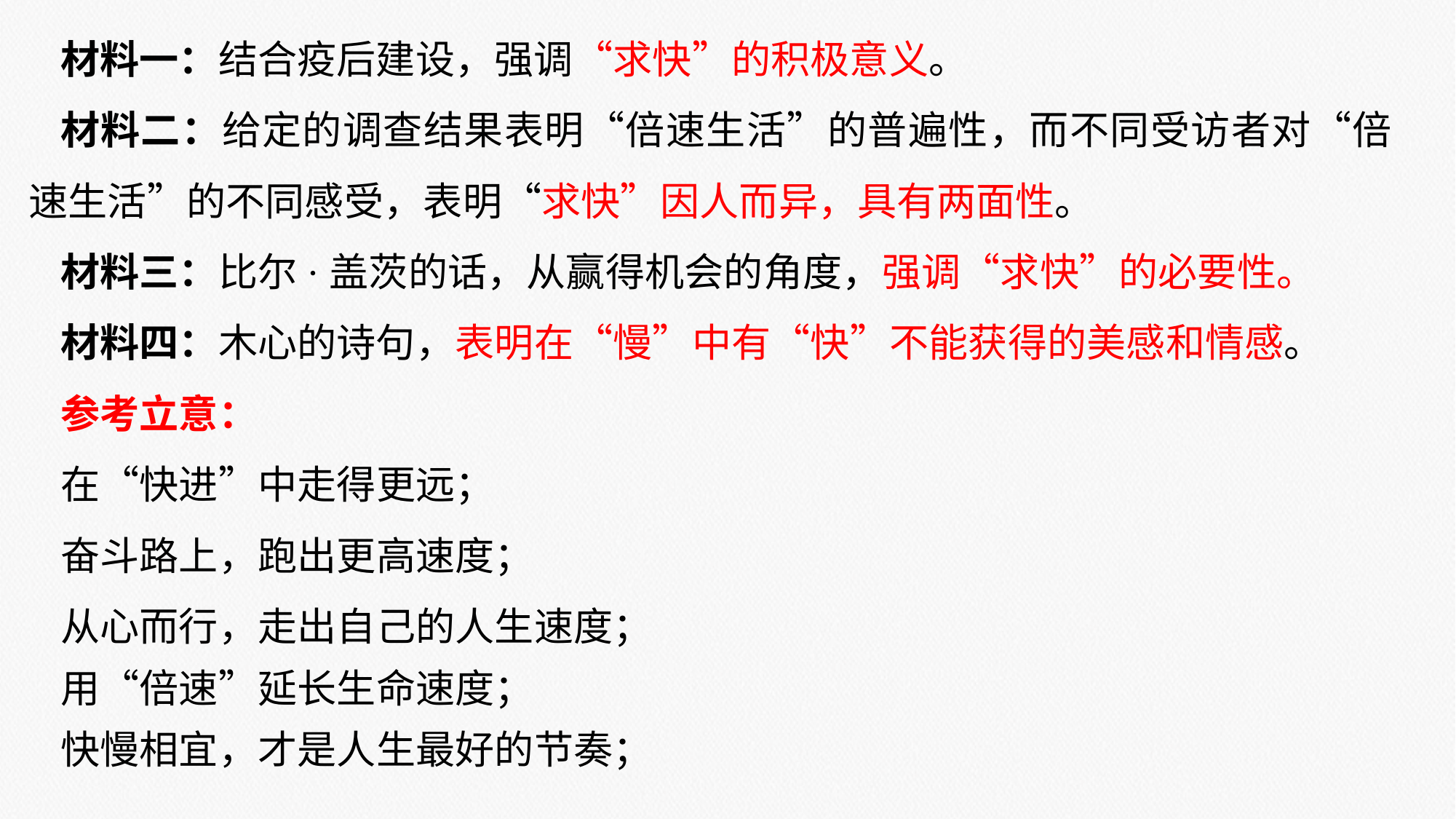

材料一：结合疫后建设，强调“求快”的积极意义。
材料二：给定的调查结果表明“倍速生活”的普遍性，而不同受访者对“倍速生活”的不同感受，表明“求快”因人而异，具有两面性。
材料三：比尔·盖茨的话，从赢得机会的角度，强调“求快”的必要性。
材料四：木心的诗句，表明在“慢”中有“快”不能获得的美感和情感。
参考立意：
在“快进”中走得更远；
奋斗路上，跑出更高速度；
从心而行，走出自己的人生速度；
用“倍速”延长生命速度；
快慢相宜，才是人生最好的节奏；